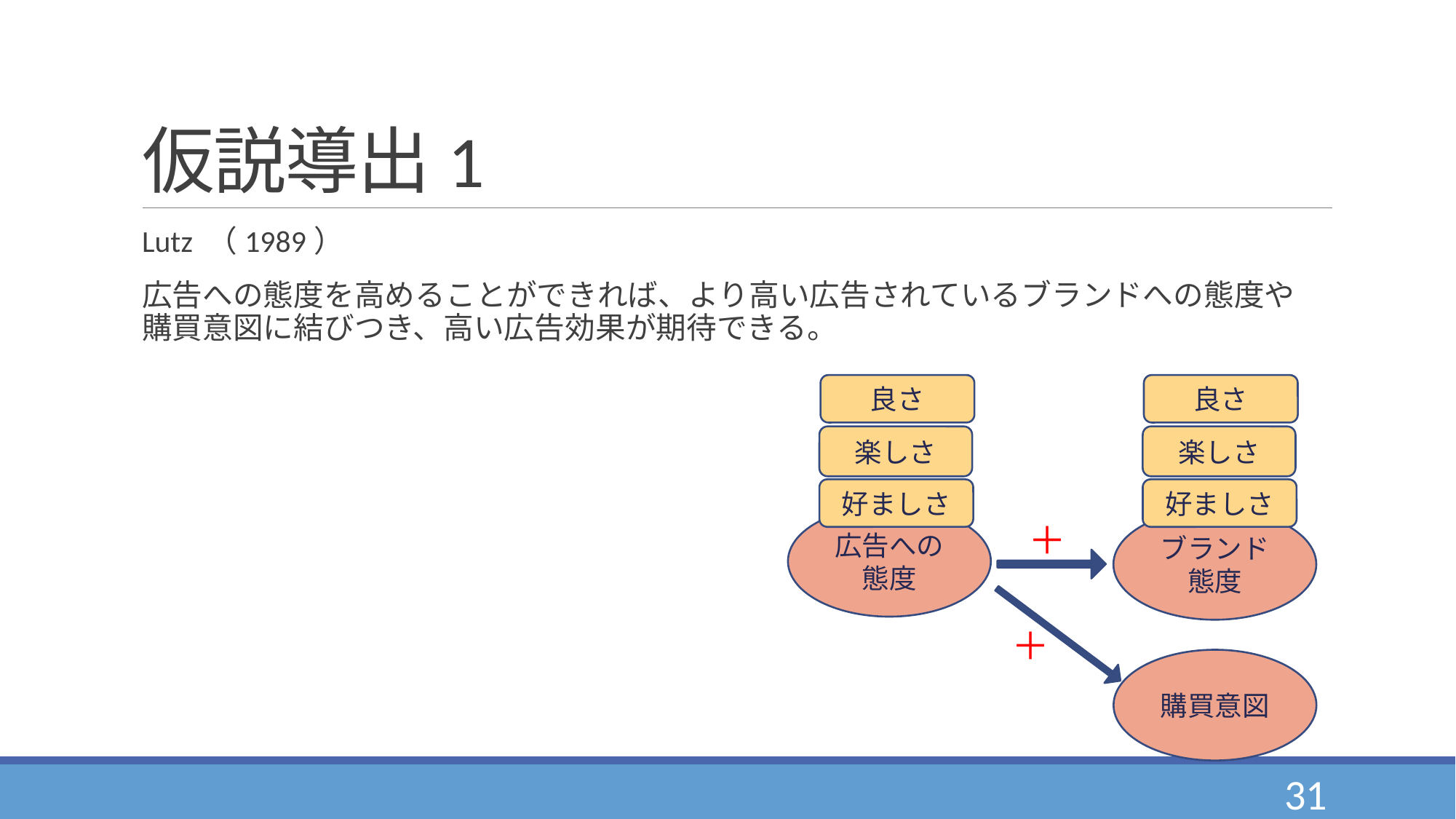

# 仮説導出1
Lutz （1989）
広告への態度を高めることができれば、より高い広告されているブランドへの態度や購買意図に結びつき、高い広告効果が期待できる。

良さ
良さ
楽しさ
楽しさ
好ましさ
好ましさ
広告への態度
ブランド
態度
＋

＋

購買意図
31